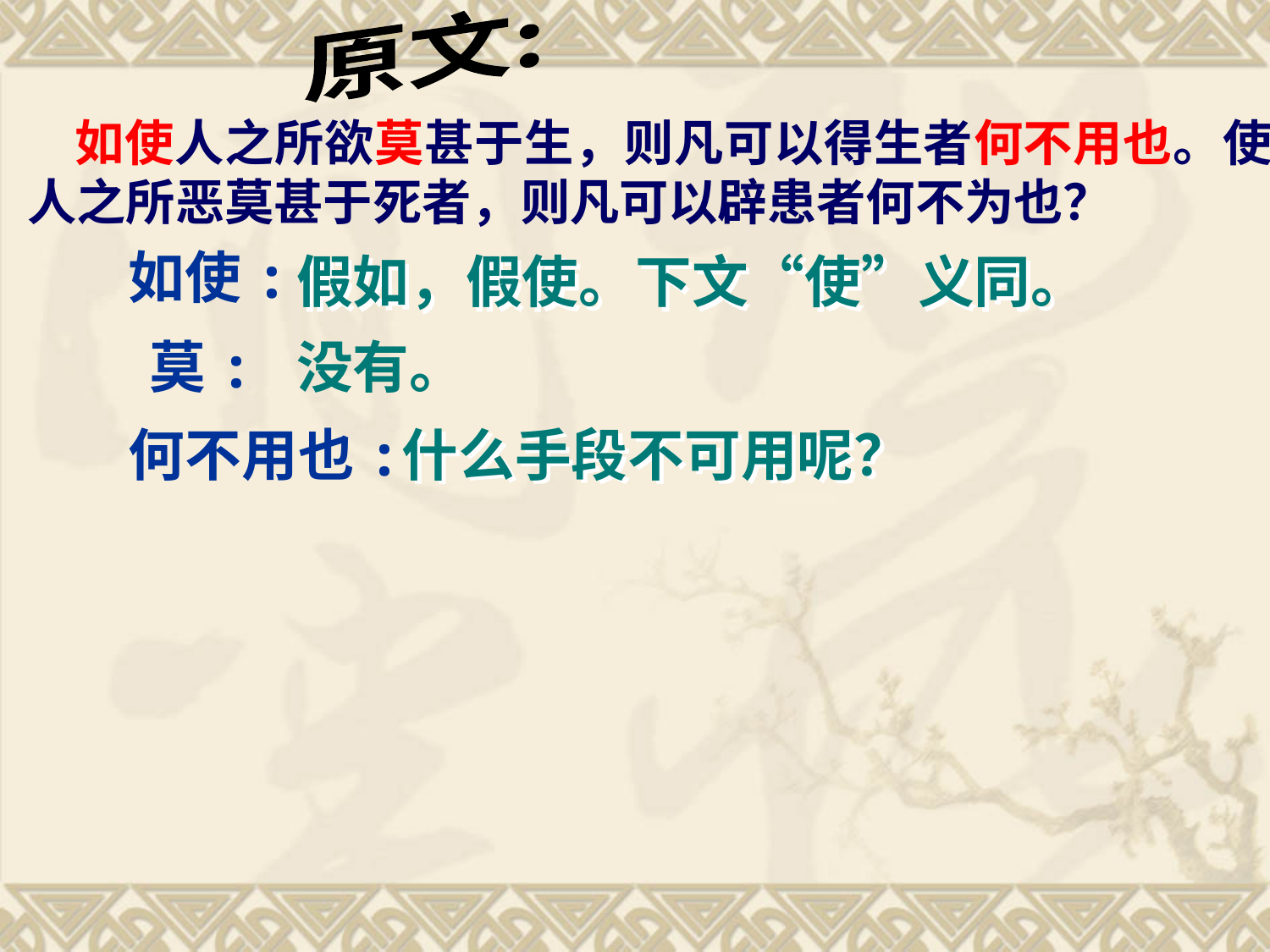

原文:
   如使人之所欲莫甚于生，则凡可以得生者何不用也。使人之所恶莫甚于死者，则凡可以辟患者何不为也？
如使:
假如，假使。下文“使”义同。
莫:
没有。
何不用也:
什么手段不可用呢？